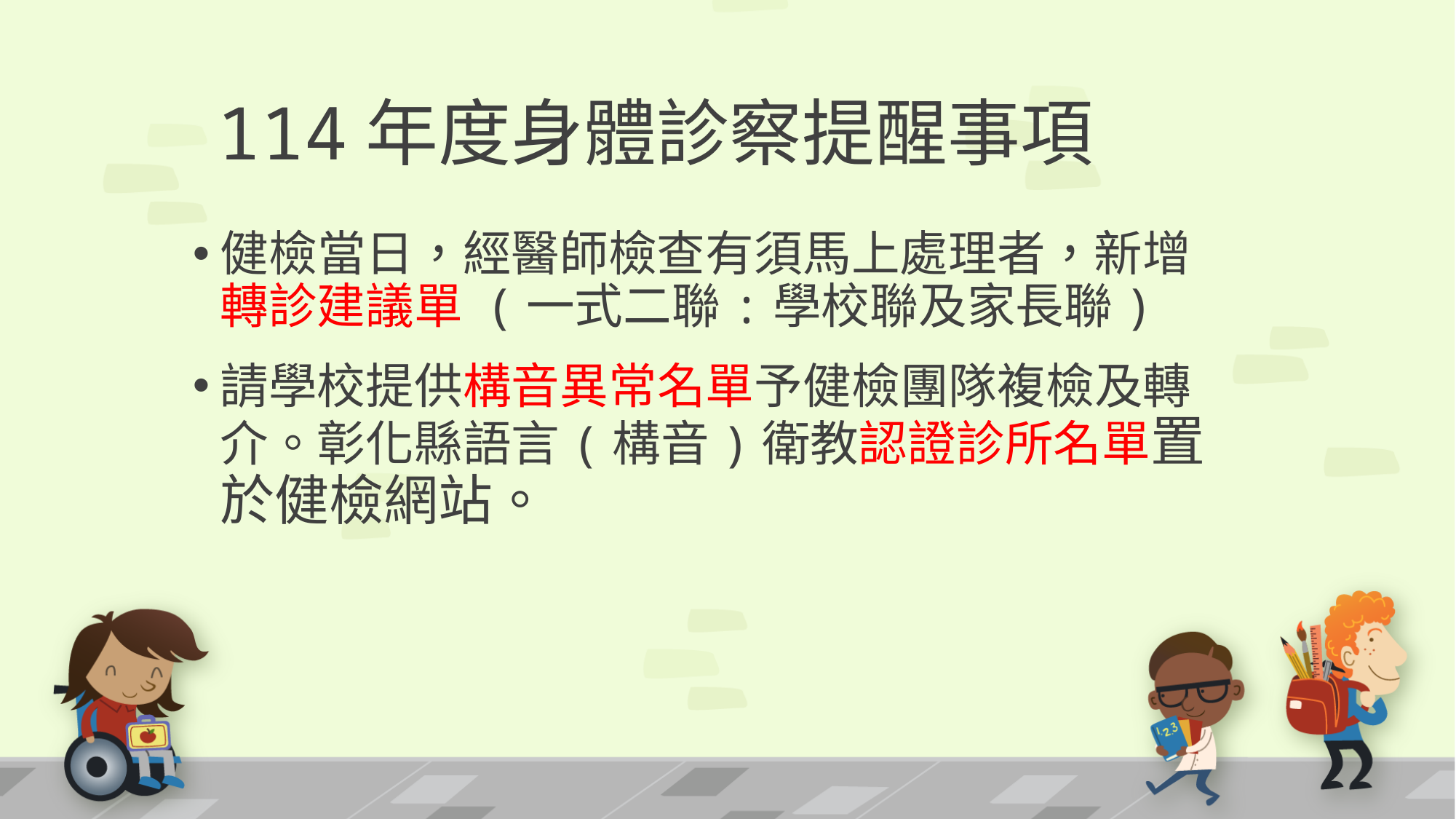

# 114年度身體診察提醒事項
健檢當日，經醫師檢查有須馬上處理者，新增轉診建議單 (一式二聯:學校聯及家長聯)
請學校提供構音異常名單予健檢團隊複檢及轉介。彰化縣語言(構音)衛教認證診所名單置於健檢網站。